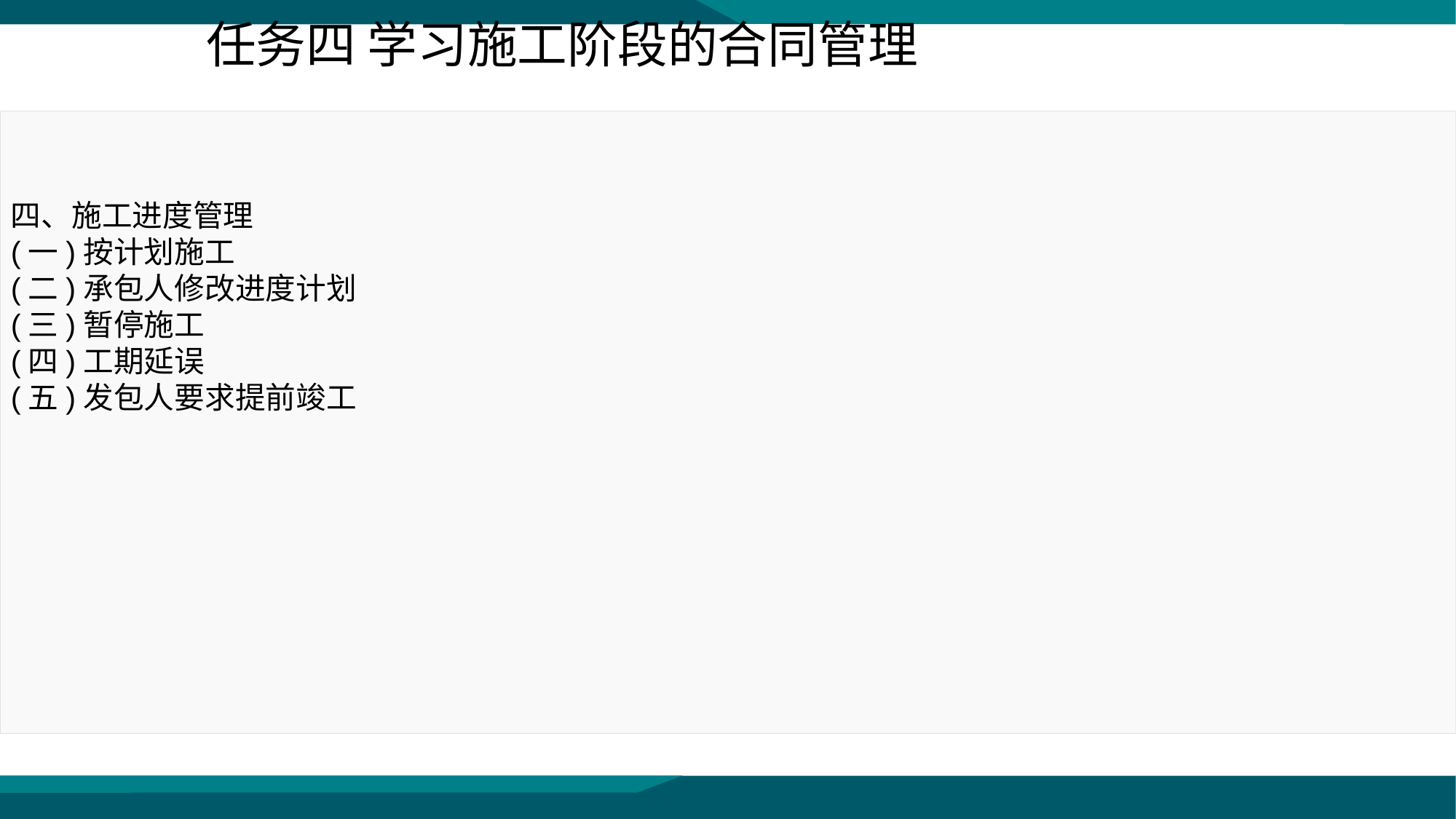

任务四 学习施工阶段的合同管理
四、施工进度管理
(一)按计划施工
(二)承包人修改进度计划
(三)暂停施工
(四)工期延误
(五)发包人要求提前竣工